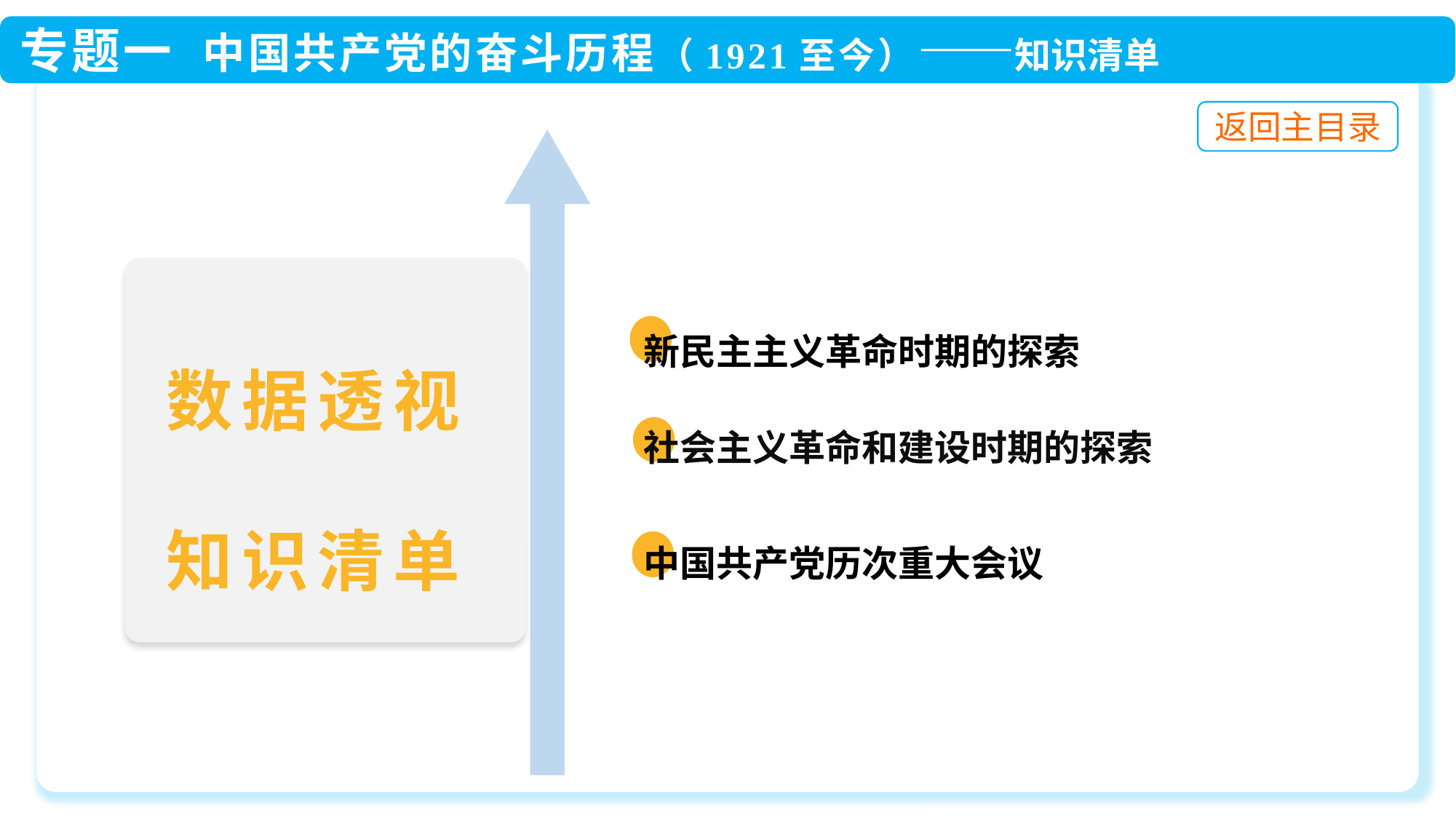

一  新民主主义革命时期的探索
     二  社会主义革命和建设时期的探索
     三  中国共产党历次重大会议

数据透视
知识清单